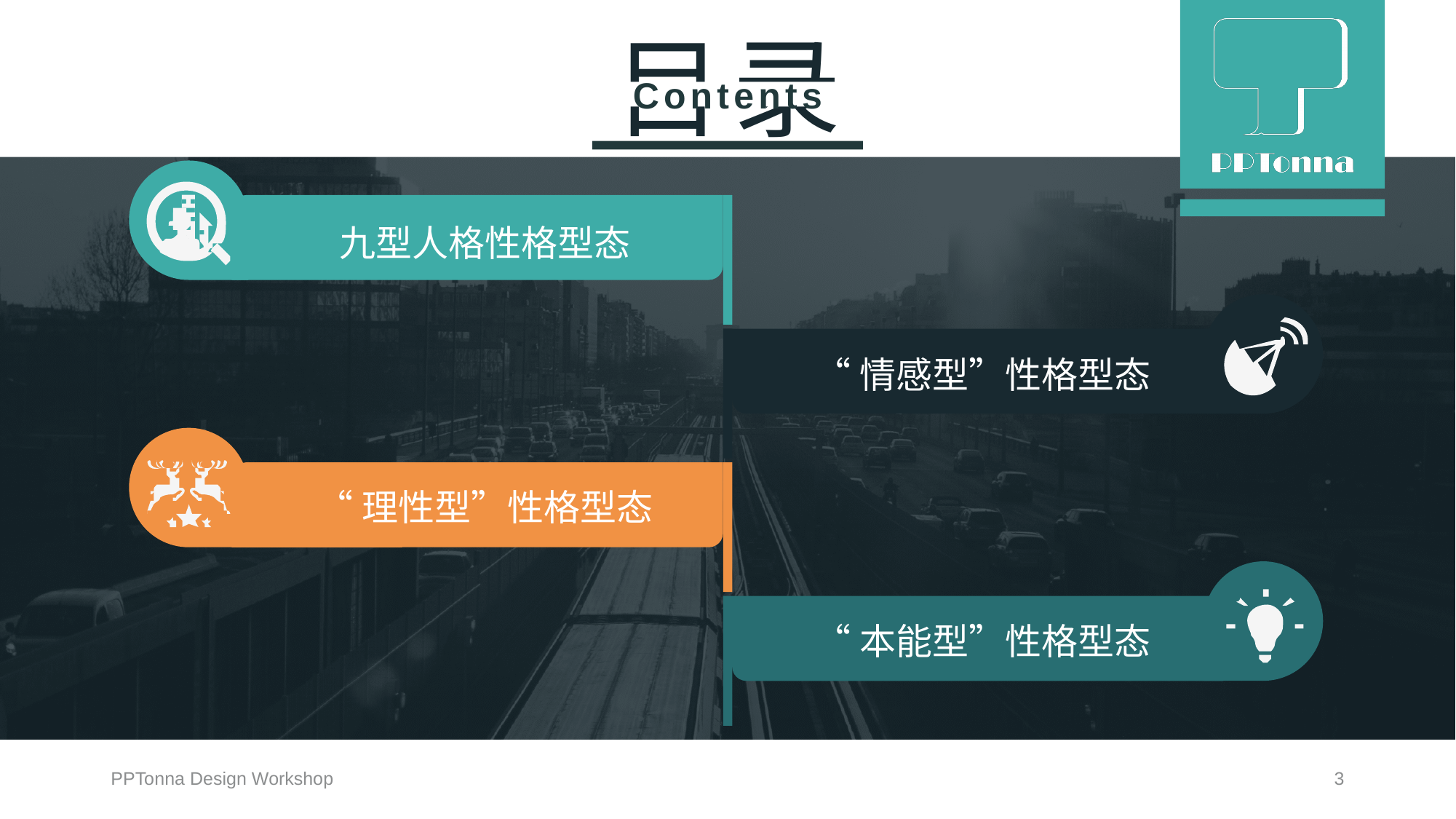

九型人格性格型态

“情感型”性格型态

“理性型”性格型态

“本能型”性格型态

PPTonna Design Workshop
3